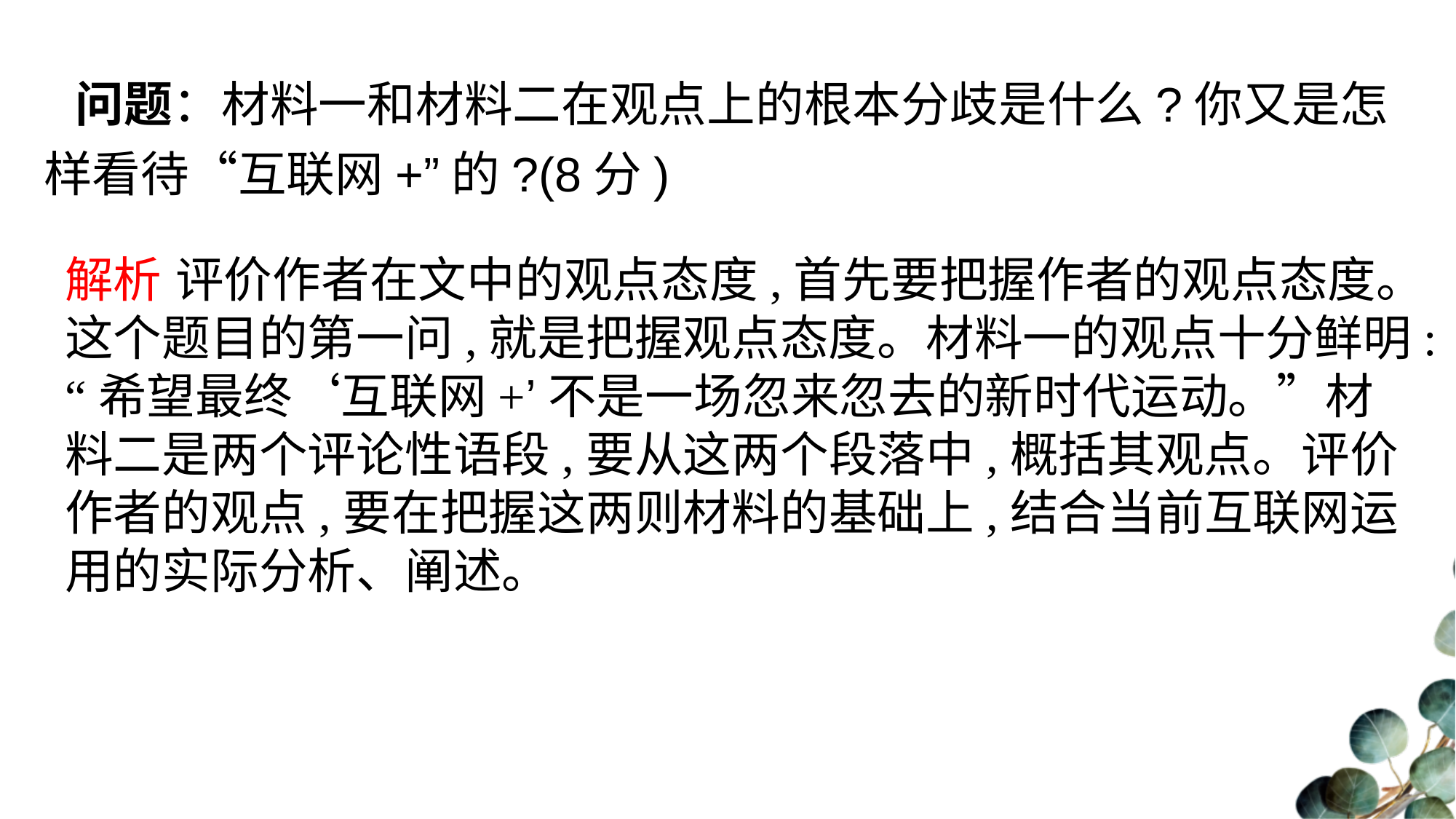

问题：材料一和材料二在观点上的根本分歧是什么?你又是怎样看待“互联网+”的?(8分)
解析 评价作者在文中的观点态度,首先要把握作者的观点态度。这个题目的第一问,就是把握观点态度。材料一的观点十分鲜明:“希望最终‘互联网+’不是一场忽来忽去的新时代运动。”材料二是两个评论性语段,要从这两个段落中,概括其观点。评价作者的观点,要在把握这两则材料的基础上,结合当前互联网运用的实际分析、阐述。